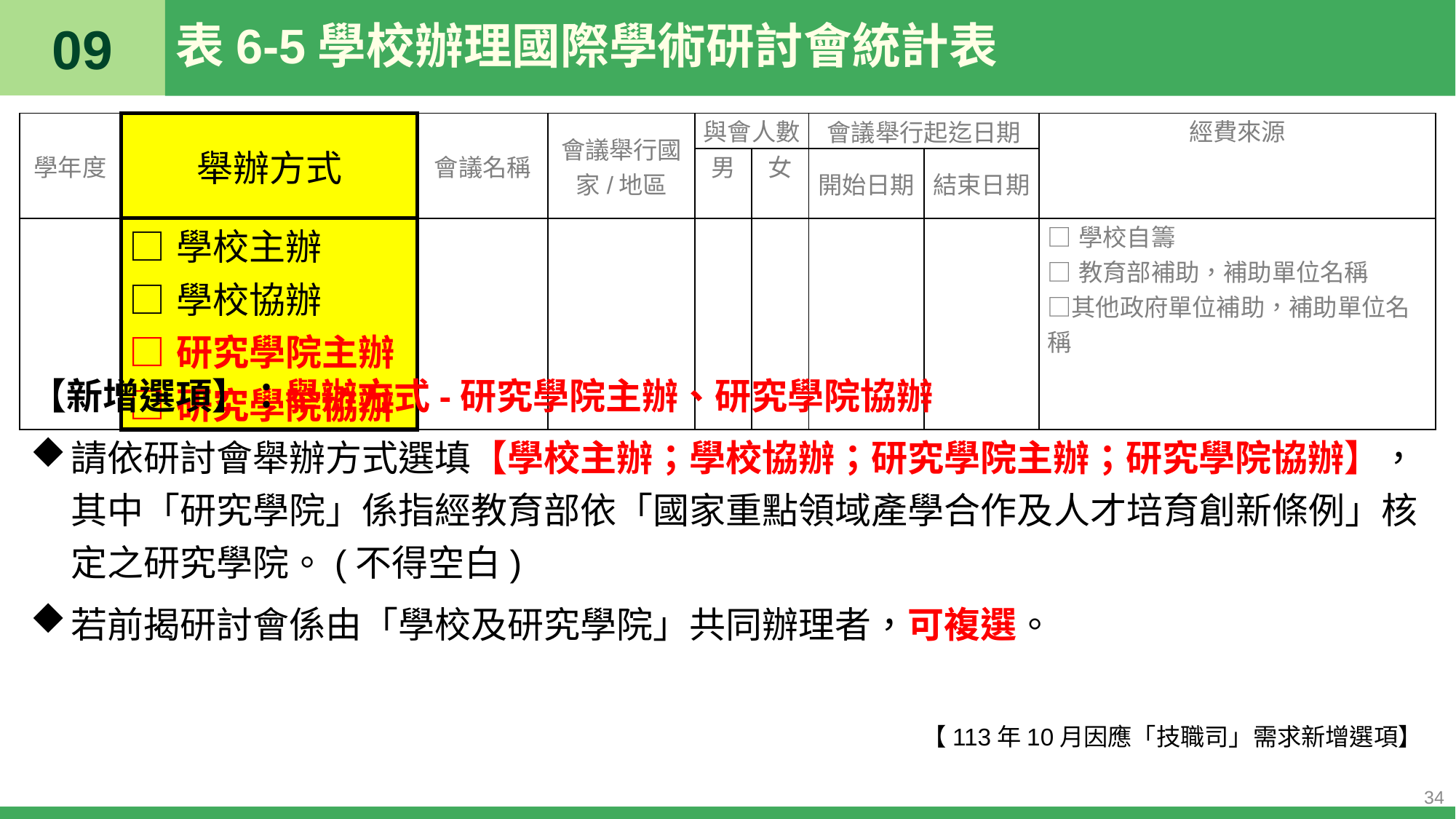

09
# 表6-5學校辦理國際學術研討會統計表
| 學年度 | 舉辦方式 | 會議名稱 | 會議舉行國家/地區 | 與會人數 |  | 會議舉行起迄日期 |  | 經費來源 |
| --- | --- | --- | --- | --- | --- | --- | --- | --- |
|  |  |  |  | 男 | 女 | 開始日期 | 結束日期 |  |
|  | □學校主辦 □學校協辦 □研究學院主辦 □研究學院協辦 |  |  |  |  |  |  | □學校自籌 □教育部補助，補助單位名稱 □其他政府單位補助，補助單位名稱 |
【新增選項】：舉辦方式-研究學院主辦、研究學院協辦
請依研討會舉辦方式選填【學校主辦；學校協辦；研究學院主辦；研究學院協辦】，其中「研究學院」係指經教育部依「國家重點領域產學合作及人才培育創新條例」核定之研究學院。(不得空白)
若前揭研討會係由「學校及研究學院」共同辦理者，可複選。

【113年10月因應「技職司」需求新增選項】
34